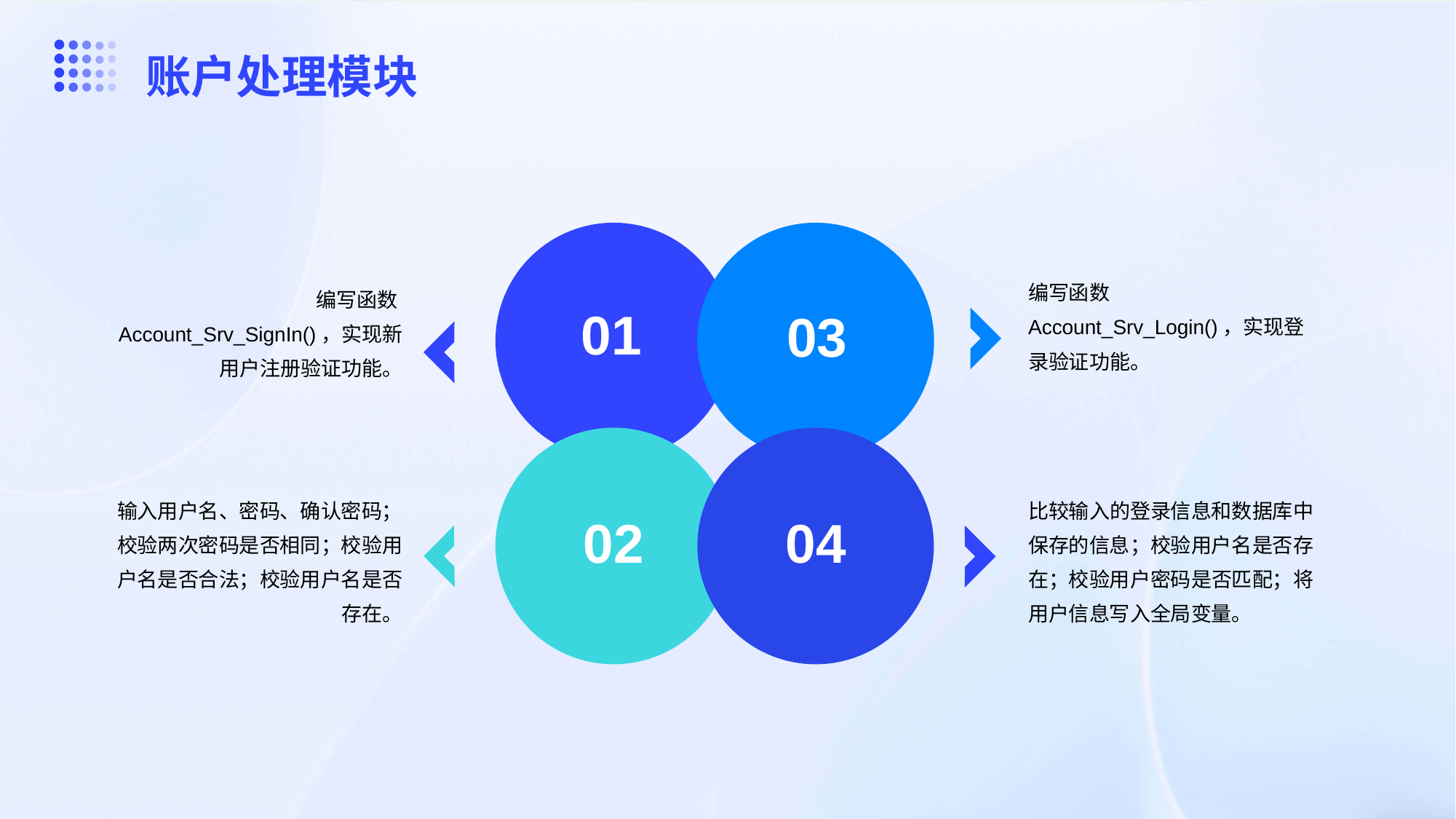

账户处理模块

编写函数Account_Srv_Login()，实现登录验证功能。
编写函数Account_Srv_SignIn()，实现新用户注册验证功能。
01
03

输入用户名、密码、确认密码；校验两次密码是否相同；校验用户名是否合法；校验用户名是否存在。
比较输入的登录信息和数据库中保存的信息；校验用户名是否存在；校验用户密码是否匹配；将用户信息写入全局变量。
02
04